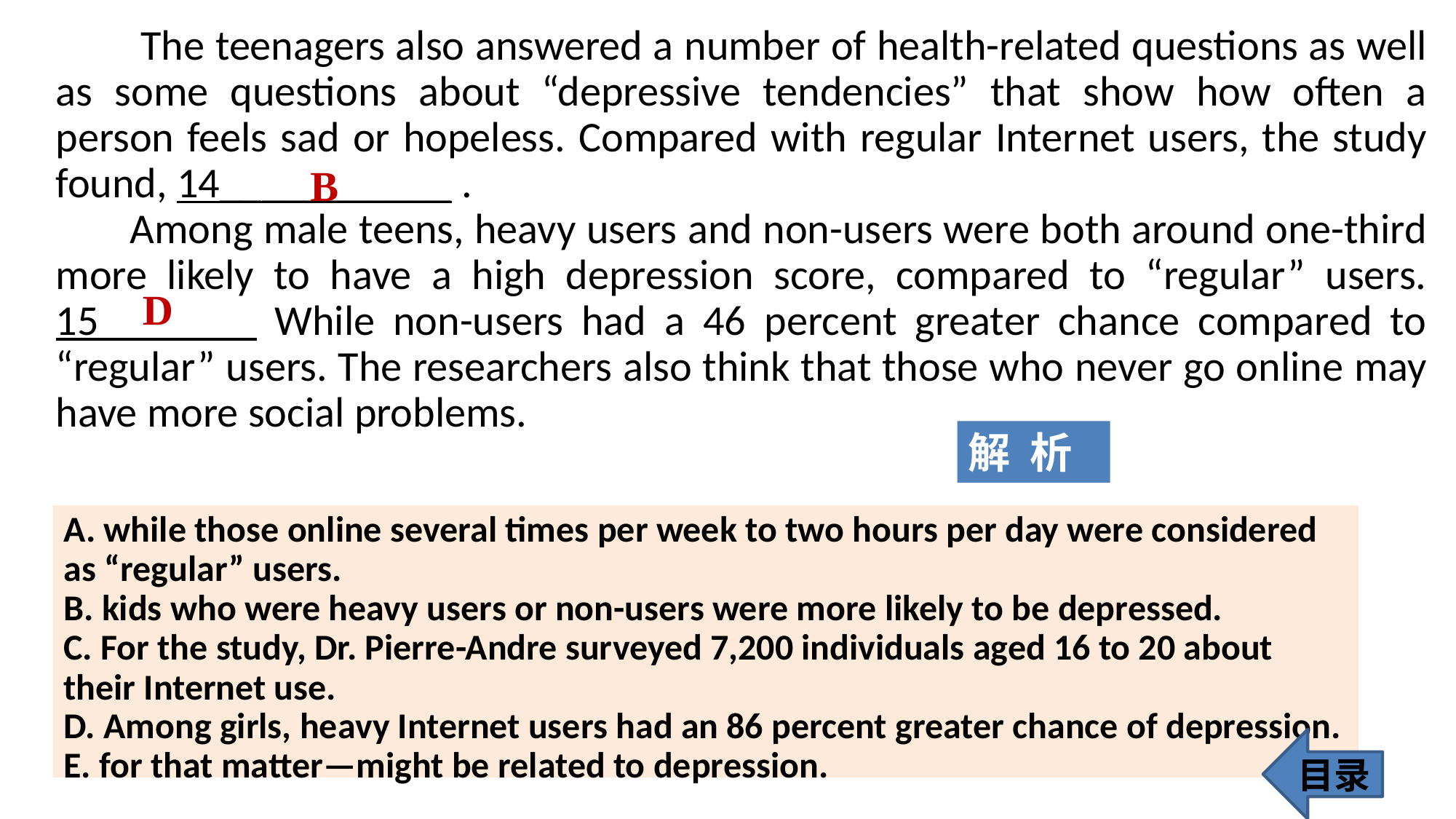

The teenagers also answered a number of health-related questions as well as some questions about “depressive tendencies” that show how often a person feels sad or hopeless. Compared with regular Internet users, the study found, 14___________ .
       Among male teens, heavy users and non-users were both around one-third more likely to have a high depression score, compared to “regular” users. 15___    _ While non-users had a 46 percent greater chance compared to “regular” users. The researchers also think that those who never go online may have more social problems.
B
D
解  析
A. while those online several times per week to two hours per day were considered as “regular” users.
B. kids who were heavy users or non-users were more likely to be depressed.
C. For the study, Dr. Pierre-Andre surveyed 7,200 individuals aged 16 to 20 about their Internet use.
D. Among girls, heavy Internet users had an 86 percent greater chance of depression.
E. for that matter—might be related to depression.
目录
307